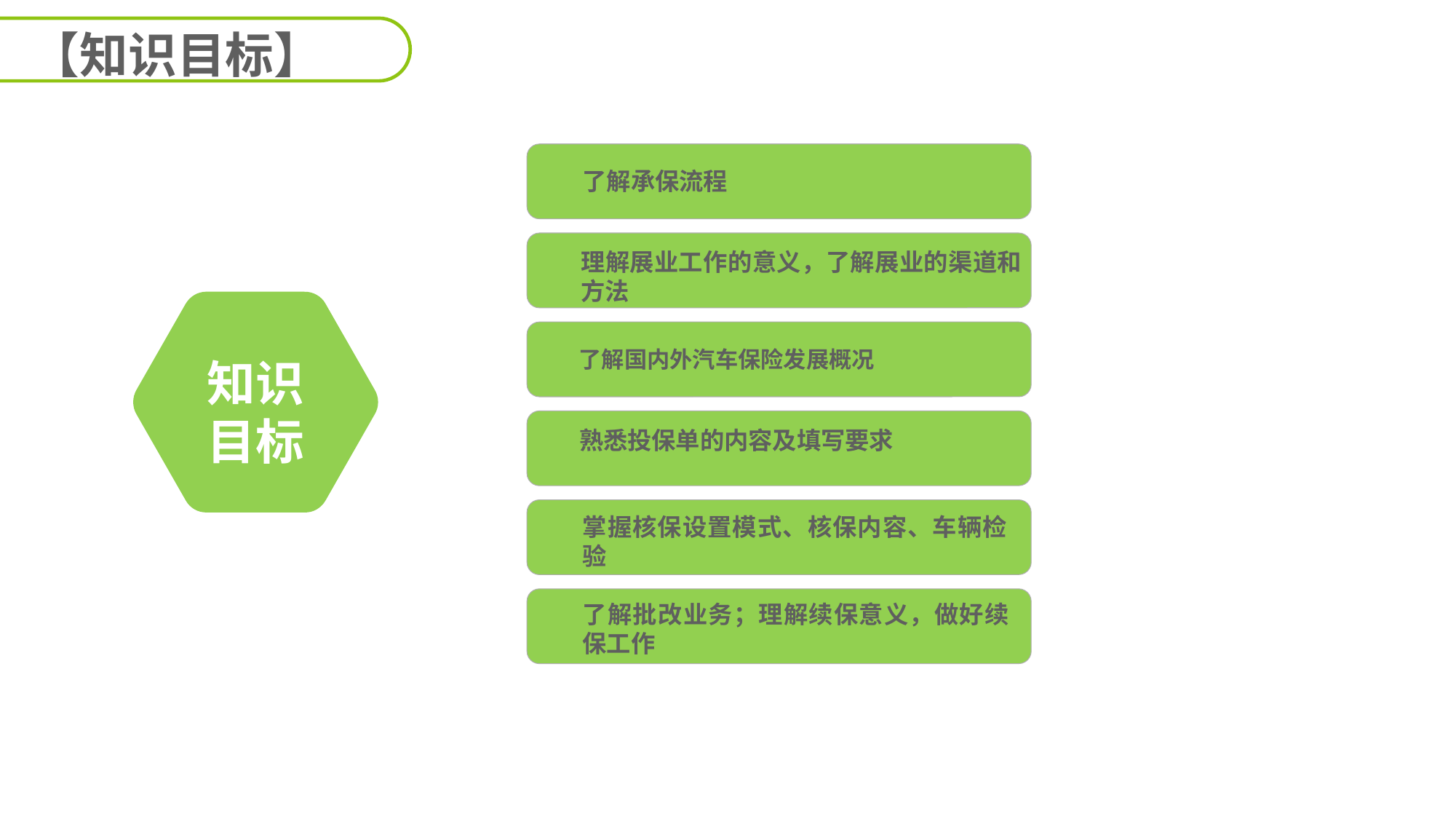

【知识目标】

了解承保流程

理解展业工作的意义，了解展业的渠道和方法

了解国内外汽车保险发展概况
知识
目标

熟悉投保单的内容及填写要求

掌握核保设置模式、核保内容、车辆检验

了解批改业务；理解续保意义，做好续保工作
延迟符